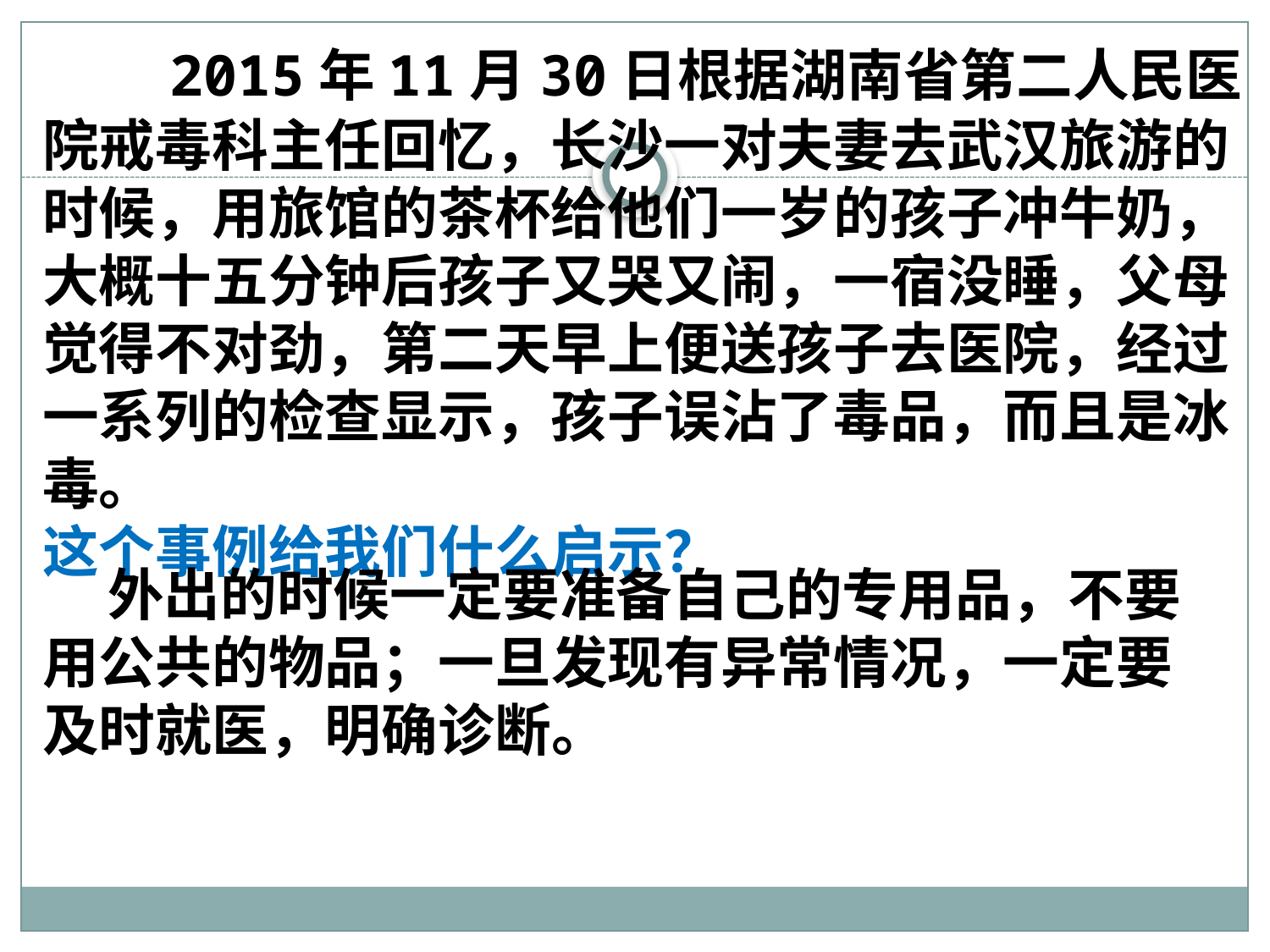

2015年11月30日根据湖南省第二人民医院戒毒科主任回忆，长沙一对夫妻去武汉旅游的时候，用旅馆的茶杯给他们一岁的孩子冲牛奶，大概十五分钟后孩子又哭又闹，一宿没睡，父母觉得不对劲，第二天早上便送孩子去医院，经过一系列的检查显示，孩子误沾了毒品，而且是冰毒。
这个事例给我们什么启示？
    外出的时候一定要准备自己的专用品，不要用公共的物品；一旦发现有异常情况，一定要及时就医，明确诊断。